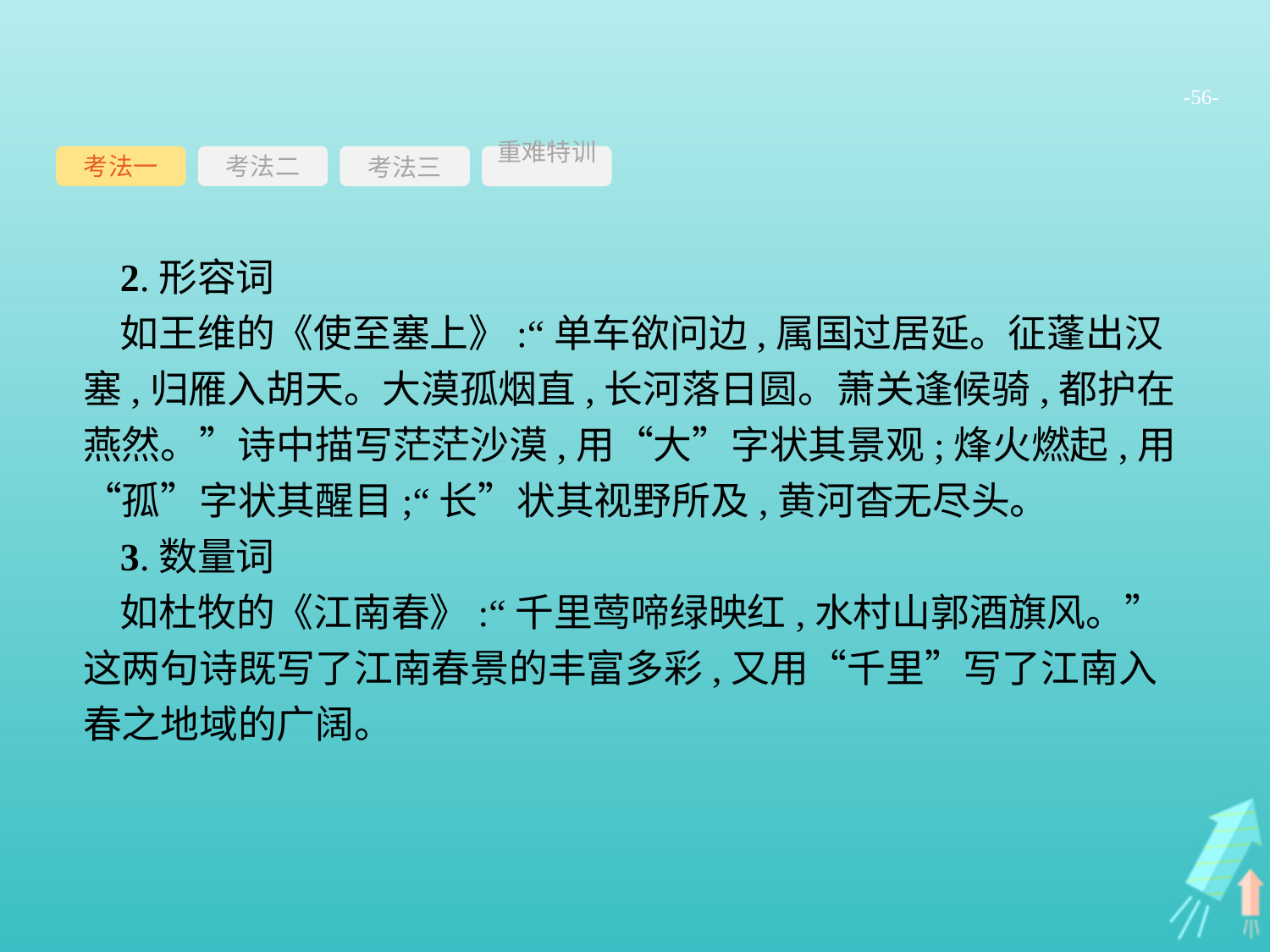

-56-
考法一
考法三
重难特训
考法二
2.形容词
如王维的《使至塞上》:“单车欲问边,属国过居延。征蓬出汉塞,归雁入胡天。大漠孤烟直,长河落日圆。萧关逢候骑,都护在燕然。”诗中描写茫茫沙漠,用“大”字状其景观;烽火燃起,用“孤”字状其醒目;“长”状其视野所及,黄河杳无尽头。
3.数量词
如杜牧的《江南春》:“千里莺啼绿映红,水村山郭酒旗风。”这两句诗既写了江南春景的丰富多彩,又用“千里”写了江南入春之地域的广阔。